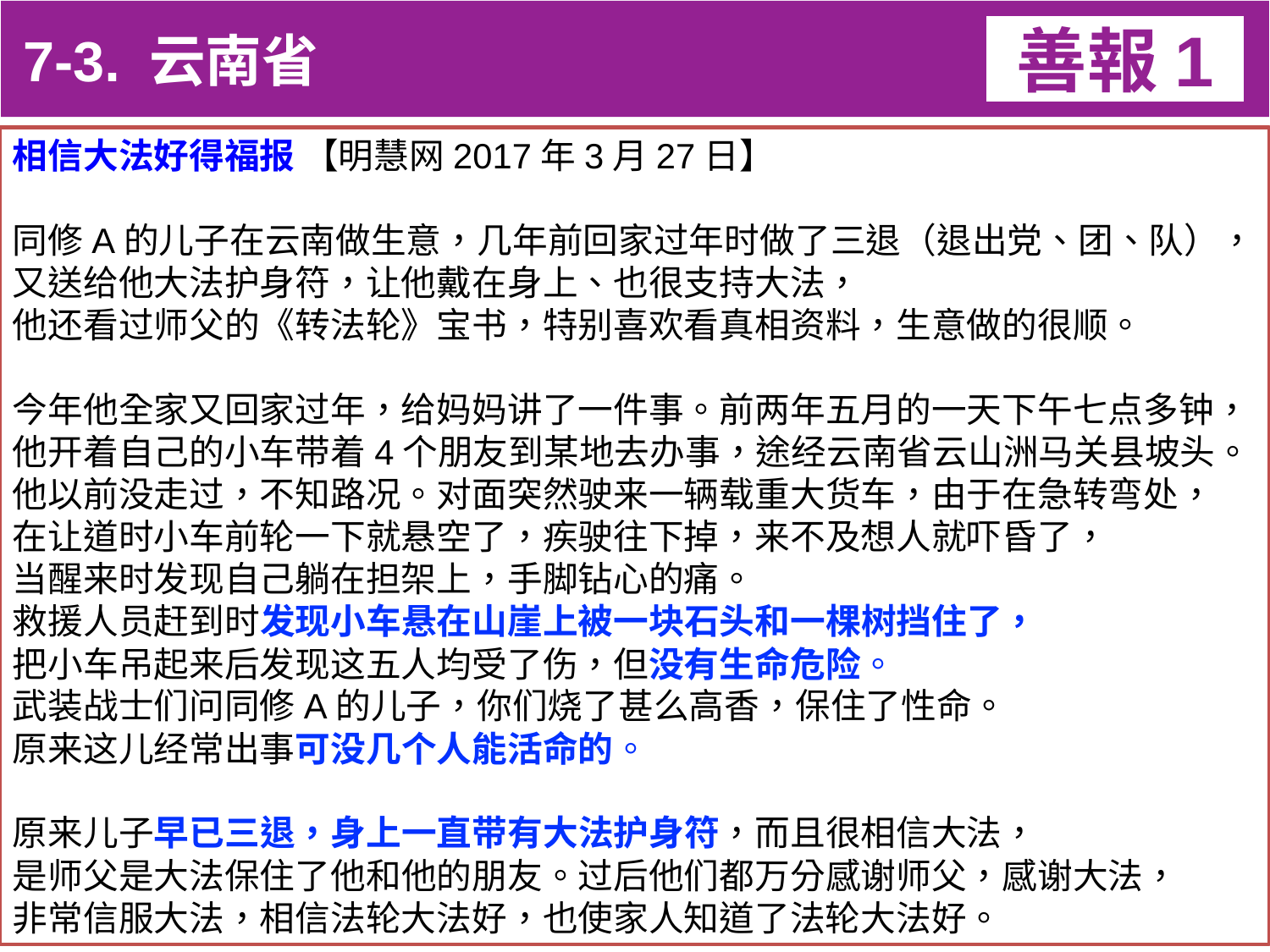

7-3. 云南省
善報1

11-3. XX市官員惡報實例
相信大法好得福报 【明慧网2017年3月27日】

同修A的儿子在云南做生意，几年前回家过年时做了三退（退出党、团、队），又送给他大法护身符，让他戴在身上、也很支持大法，
他还看过师父的《转法轮》宝书，特别喜欢看真相资料，生意做的很顺。

今年他全家又回家过年，给妈妈讲了一件事。前两年五月的一天下午七点多钟，他开着自己的小车带着4个朋友到某地去办事，途经云南省云山洲马关县坡头。他以前没走过，不知路况。对面突然驶来一辆载重大货车，由于在急转弯处，
在让道时小车前轮一下就悬空了，疾驶往下掉，来不及想人就吓昏了，
当醒来时发现自己躺在担架上，手脚钻心的痛。
救援人员赶到时发现小车悬在山崖上被一块石头和一棵树挡住了，
把小车吊起来后发现这五人均受了伤，但没有生命危险。
武装战士们问同修A的儿子，你们烧了甚么高香，保住了性命。
原来这儿经常出事可没几个人能活命的。

原来儿子早已三退，身上一直带有大法护身符，而且很相信大法，
是师父是大法保住了他和他的朋友。过后他们都万分感谢师父，感谢大法，
非常信服大法，相信法轮大法好，也使家人知道了法轮大法好。